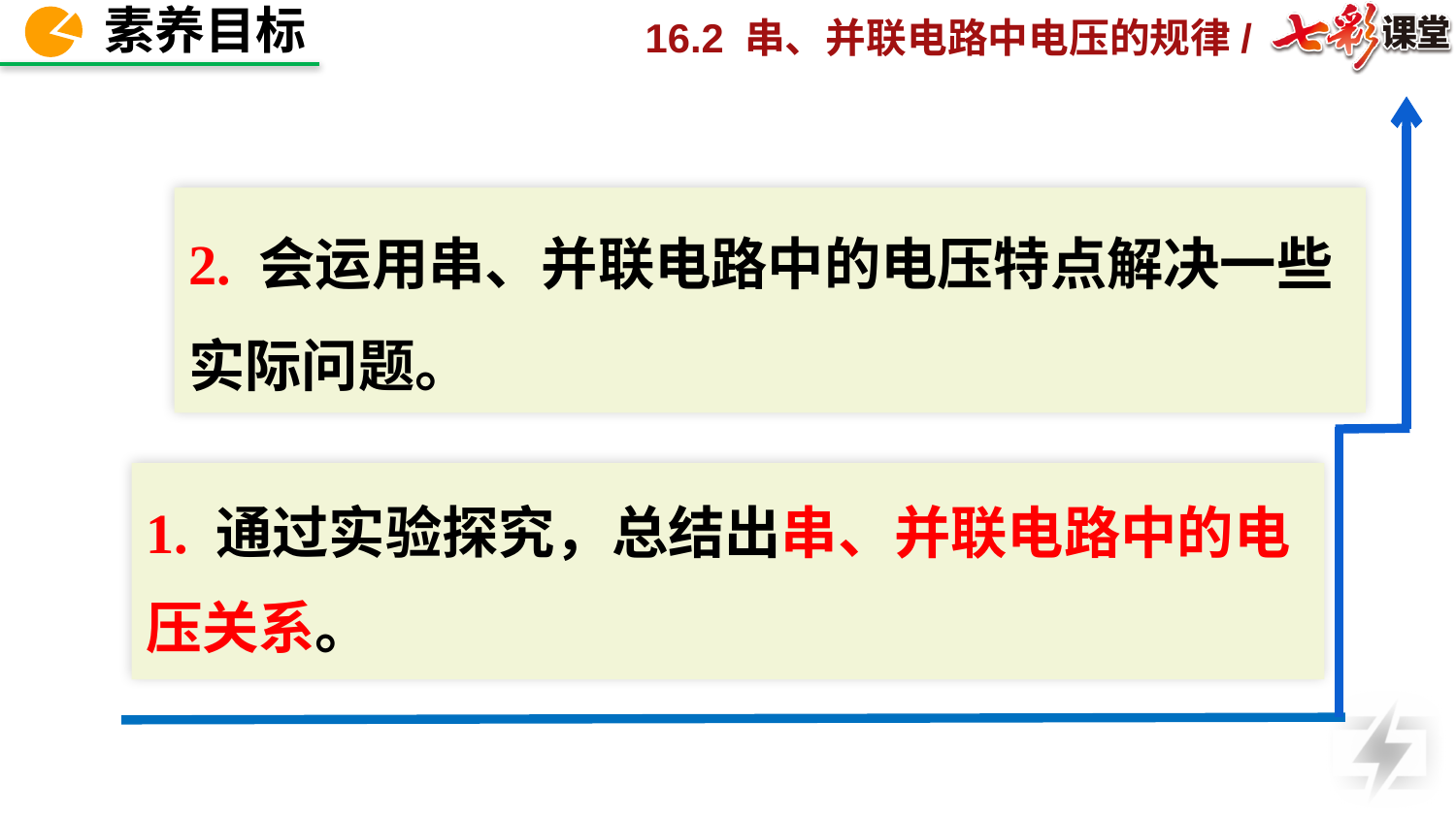

2. 会运用串、并联电路中的电压特点解决一些实际问题。
1. 通过实验探究，总结出串、并联电路中的电压关系。